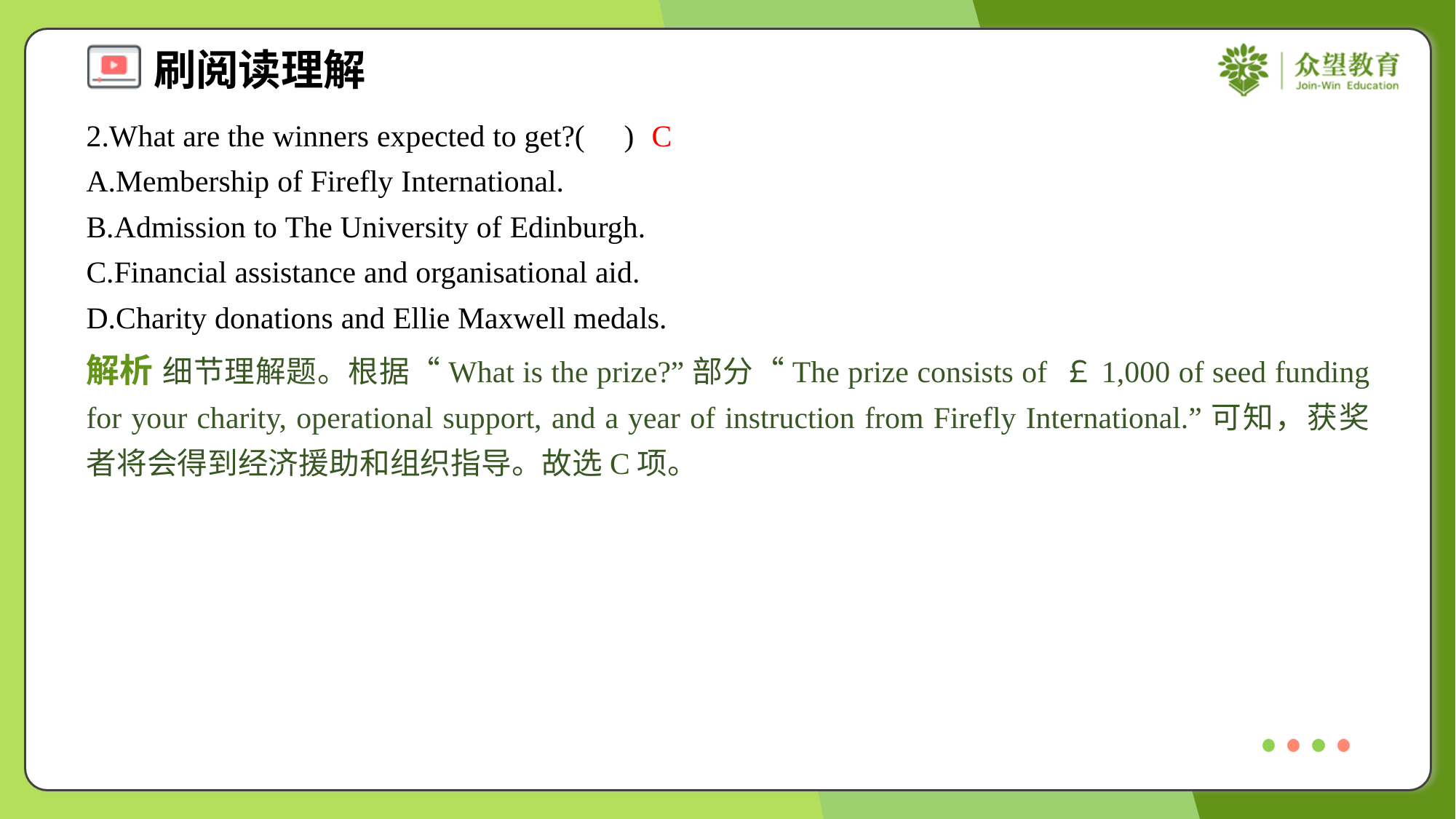

2.What are the winners expected to get?(     )
C
A.Membership of Firefly International.
B.Admission to The University of Edinburgh.
C.Financial assistance and organisational aid.
D.Charity donations and Ellie Maxwell medals.
解析 细节理解题。根据“What is the prize?”部分“The prize consists of ￡1,000 of seed funding for your charity, operational support, and a year of instruction from Firefly International.”可知，获奖者将会得到经济援助和组织指导。故选C项。